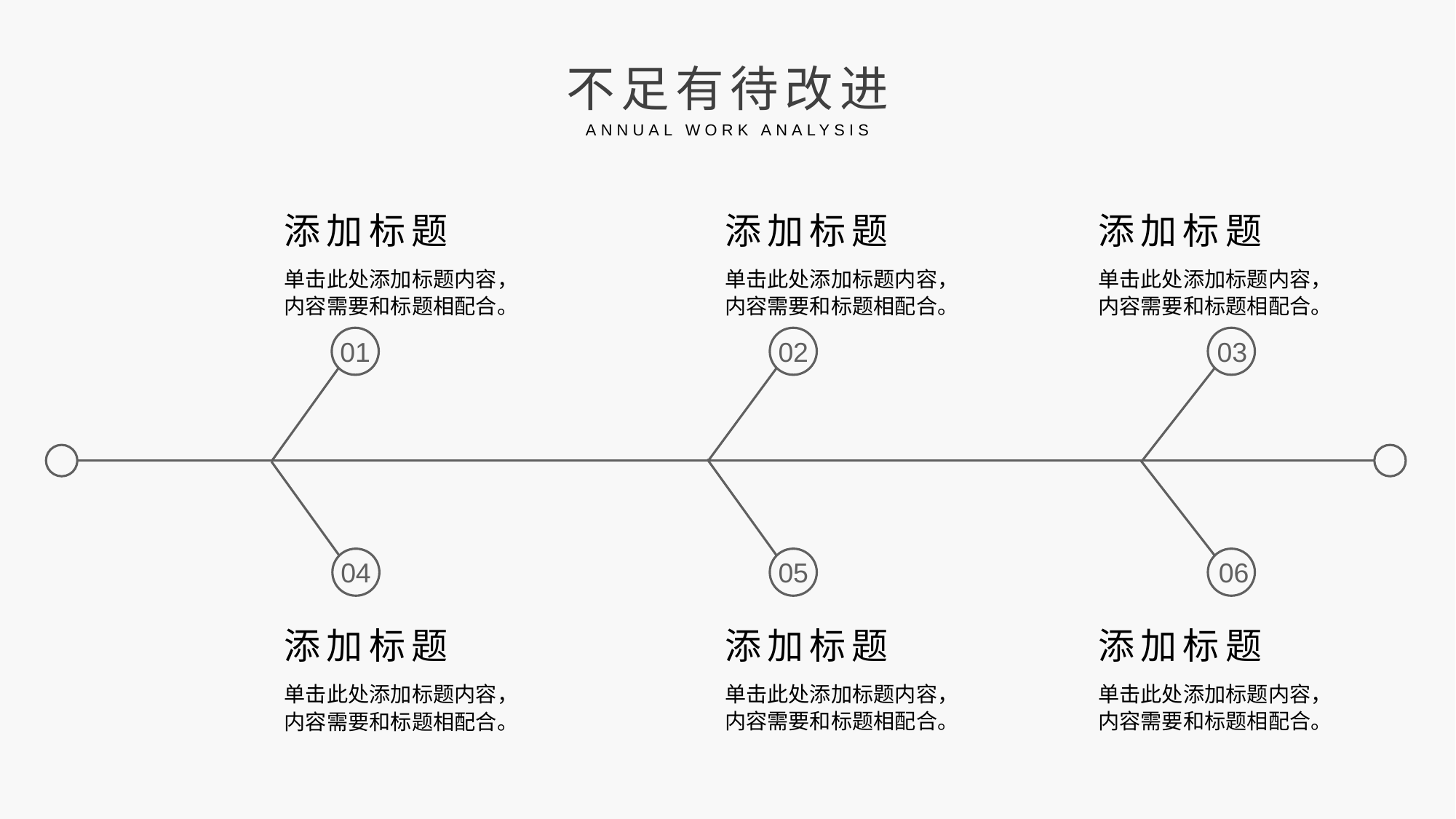

不足有待改进
ANNUAL WORK ANALYSIS
添加标题
添加标题
添加标题
单击此处添加标题内容，内容需要和标题相配合。
单击此处添加标题内容，内容需要和标题相配合。
单击此处添加标题内容，内容需要和标题相配合。

01

02

03

05

06

04
添加标题
添加标题
添加标题
单击此处添加标题内容，内容需要和标题相配合。
单击此处添加标题内容，内容需要和标题相配合。
单击此处添加标题内容，内容需要和标题相配合。